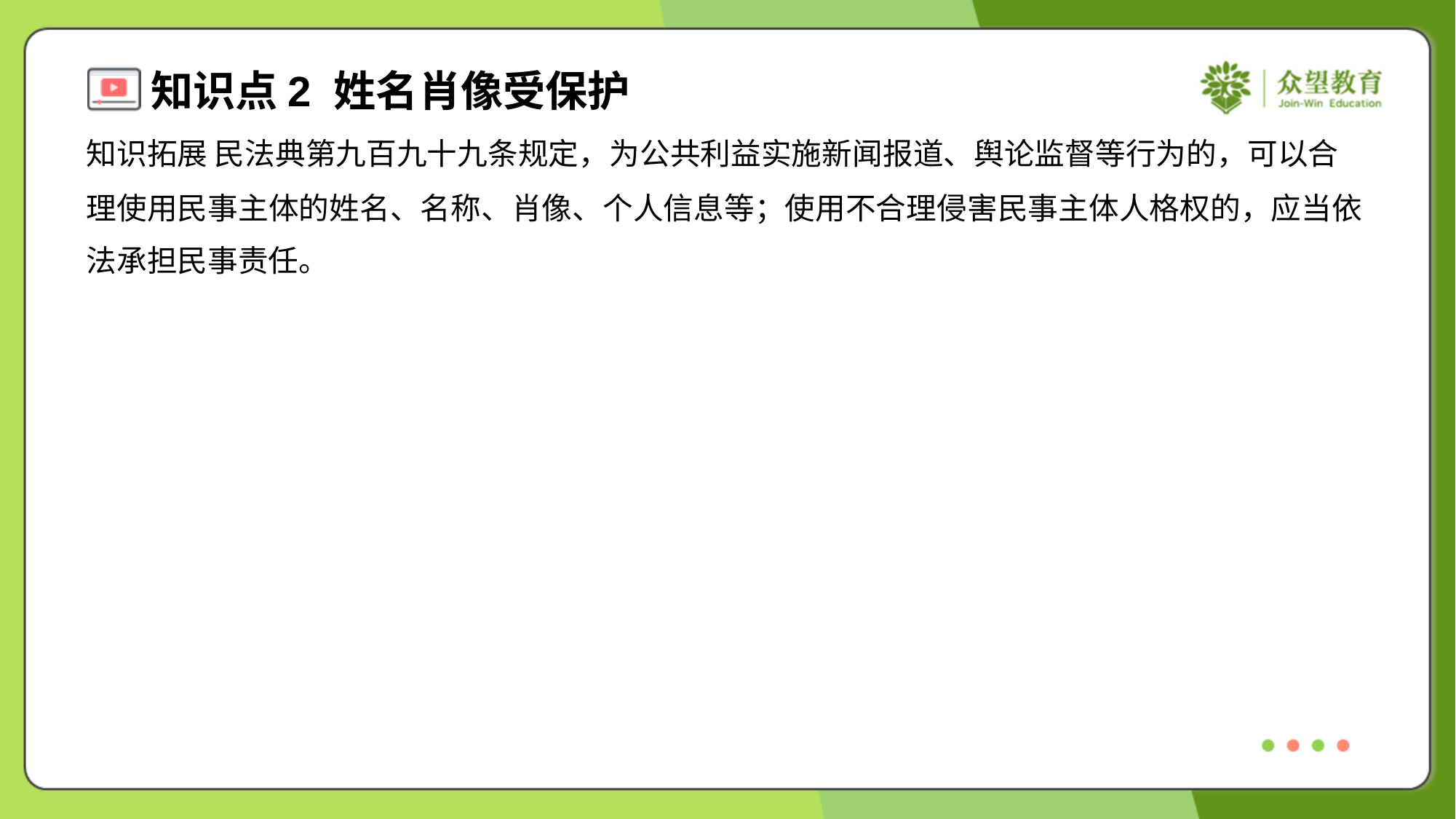

知识拓展 民法典第九百九十九条规定，为公共利益实施新闻报道、舆论监督等行为的，可以合
理使用民事主体的姓名、名称、肖像、个人信息等；使用不合理侵害民事主体人格权的，应当依
法承担民事责任。